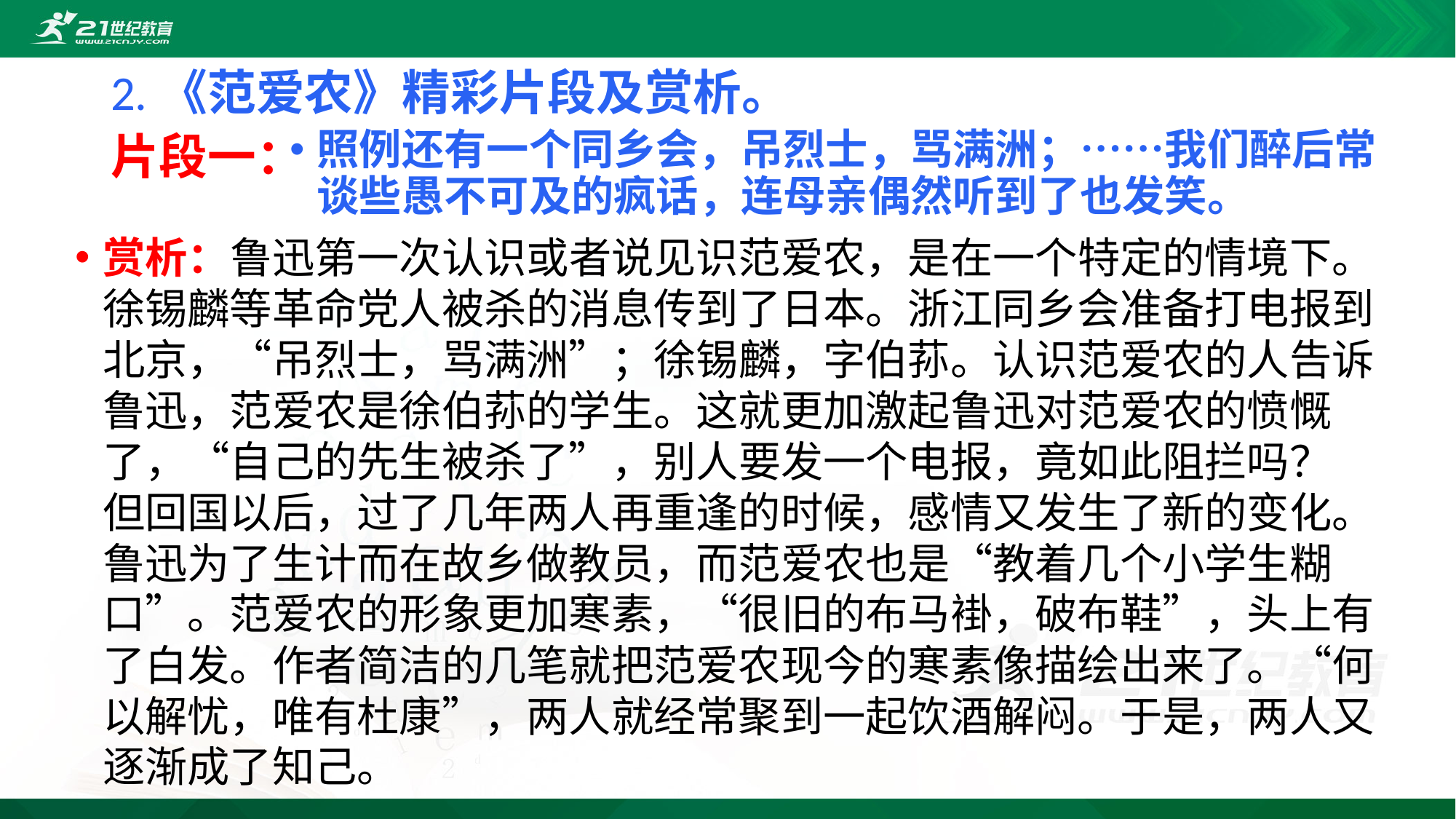

2.《范爱农》精彩片段及赏析。
片段一：
照例还有一个同乡会，吊烈士，骂满洲；……我们醉后常谈些愚不可及的疯话，连母亲偶然听到了也发笑。
赏析：鲁迅第一次认识或者说见识范爱农，是在一个特定的情境下。徐锡麟等革命党人被杀的消息传到了日本。浙江同乡会准备打电报到北京，“吊烈士，骂满洲”；徐锡麟，字伯荪。认识范爱农的人告诉鲁迅，范爱农是徐伯荪的学生。这就更加激起鲁迅对范爱农的愤慨了，“自己的先生被杀了”，别人要发一个电报，竟如此阻拦吗？
但回国以后，过了几年两人再重逢的时候，感情又发生了新的变化。鲁迅为了生计而在故乡做教员，而范爱农也是“教着几个小学生糊口”。范爱农的形象更加寒素，“很旧的布马褂，破布鞋”，头上有了白发。作者简洁的几笔就把范爱农现今的寒素像描绘出来了。“何以解忧，唯有杜康”，两人就经常聚到一起饮酒解闷。于是，两人又逐渐成了知己。